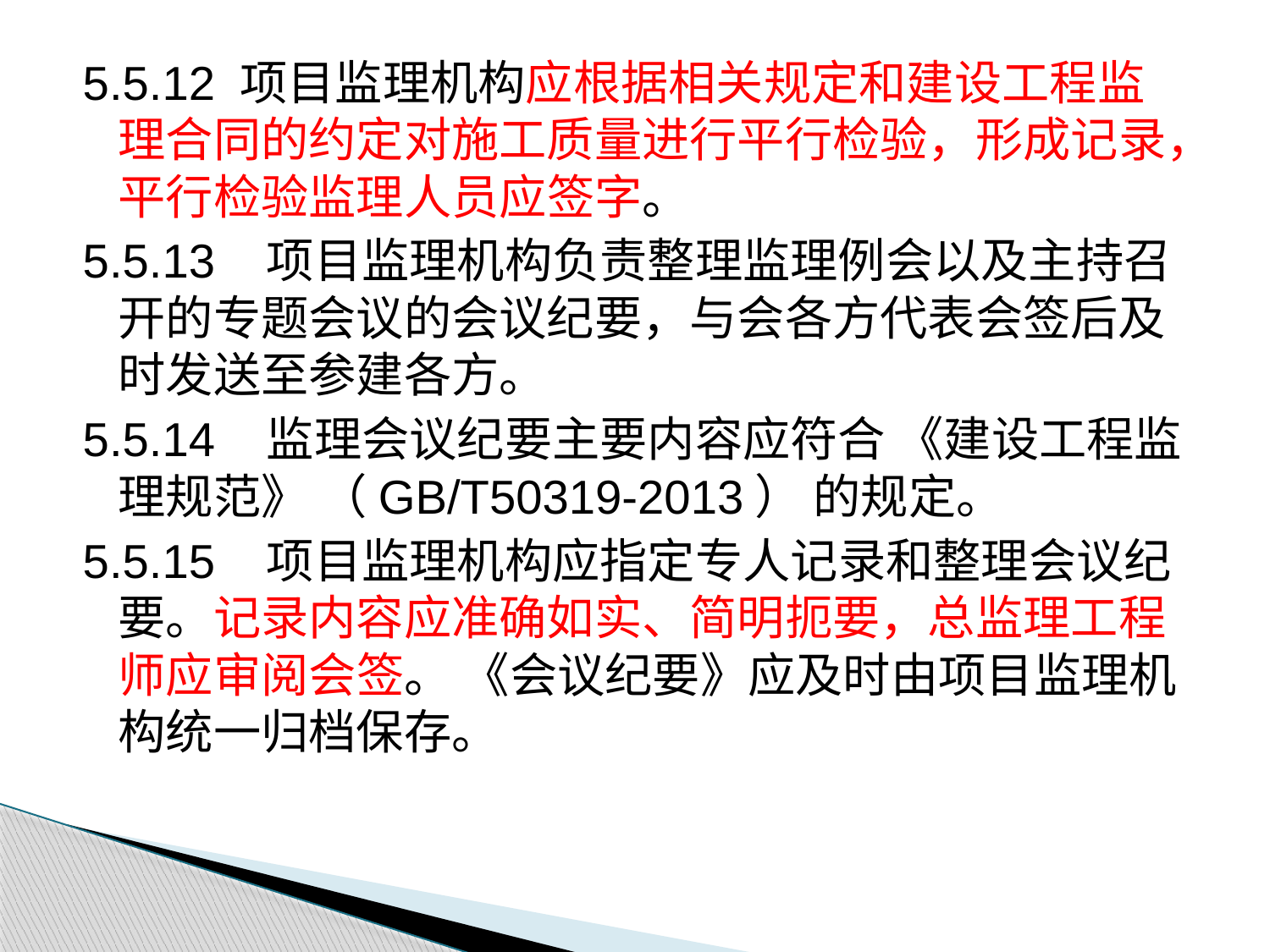

5.5.12 项目监理机构应根据相关规定和建设工程监理合同的约定对施工质量进行平行检验，形成记录，平行检验监理人员应签字。
5.5.13   项目监理机构负责整理监理例会以及主持召开的专题会议的会议纪要，与会各方代表会签后及时发送至参建各方。
5.5.14   监理会议纪要主要内容应符合 《建设工程监理规范》 （GB/T50319-2013） 的规定。
5.5.15   项目监理机构应指定专人记录和整理会议纪要。记录内容应准确如实、简明扼要，总监理工程师应审阅会签。 《会议纪要》应及时由项目监理机构统一归档保存。